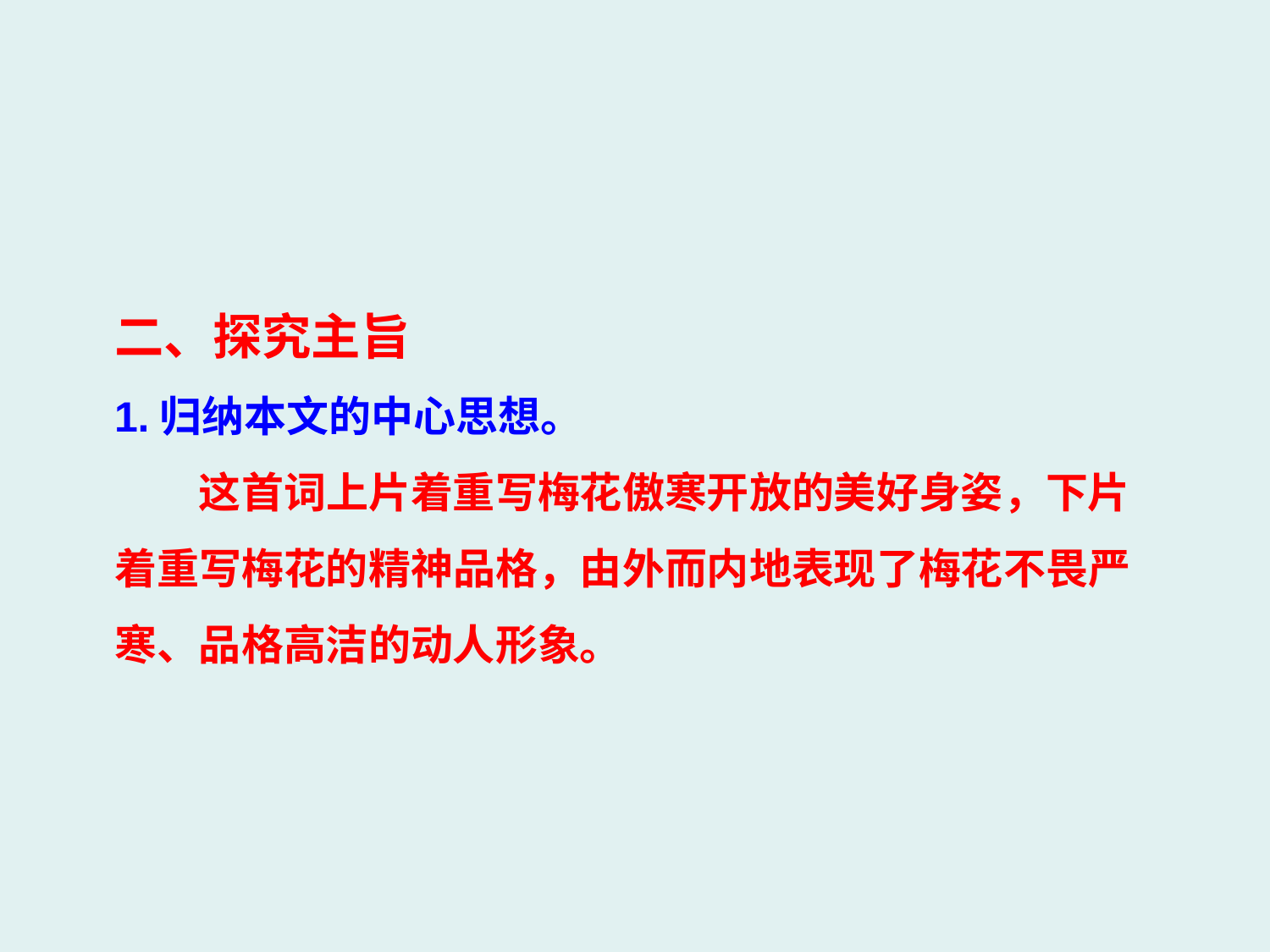

二、探究主旨
1.归纳本文的中心思想。
　　这首词上片着重写梅花傲寒开放的美好身姿，下片着重写梅花的精神品格，由外而内地表现了梅花不畏严寒、品格高洁的动人形象。